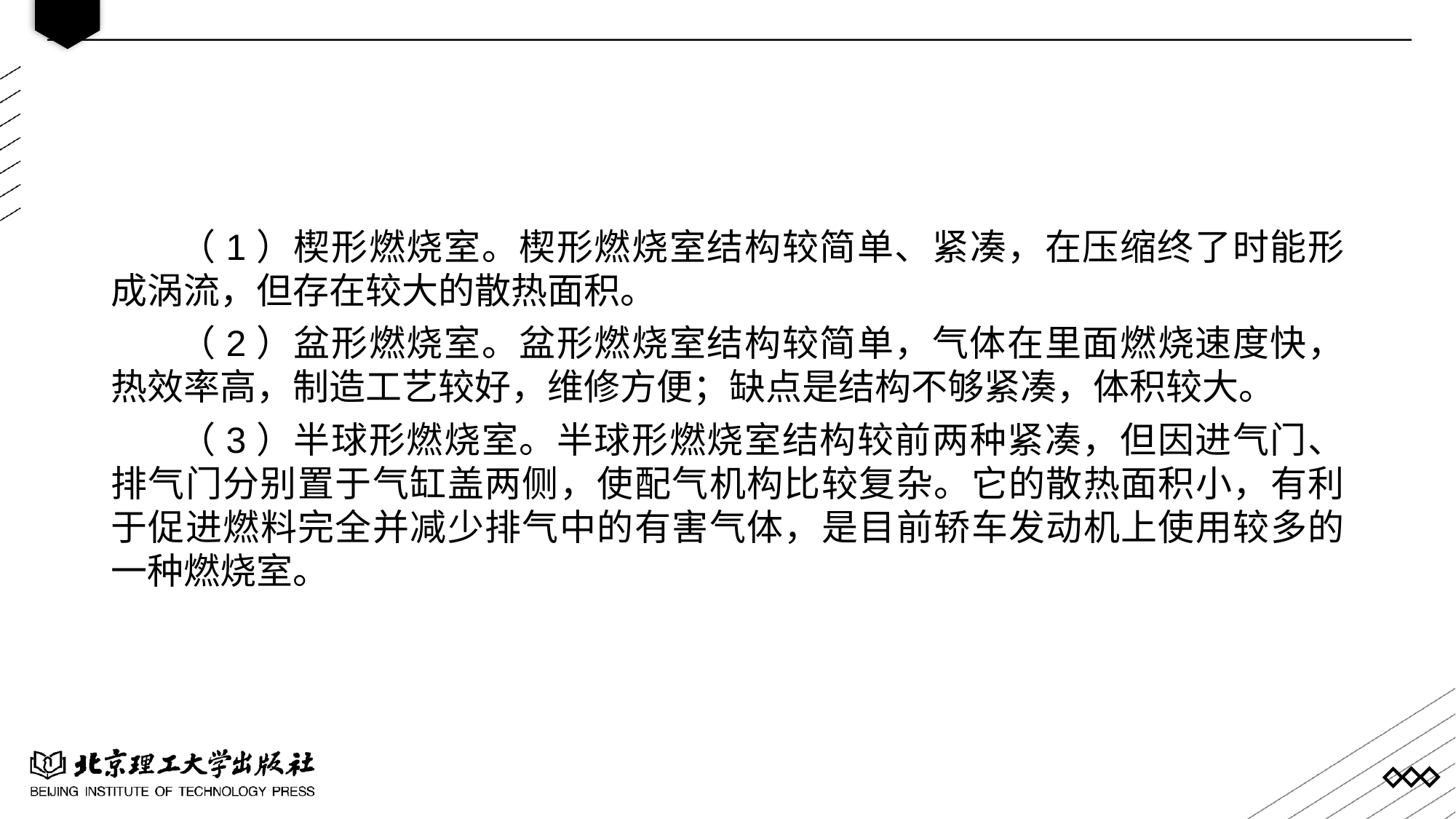

（1）楔形燃烧室。楔形燃烧室结构较简单、紧凑，在压缩终了时能形成涡流，但存在较大的散热面积。
（2）盆形燃烧室。盆形燃烧室结构较简单，气体在里面燃烧速度快，热效率高，制造工艺较好，维修方便；缺点是结构不够紧凑，体积较大。
（3）半球形燃烧室。半球形燃烧室结构较前两种紧凑，但因进气门、排气门分别置于气缸盖两侧，使配气机构比较复杂。它的散热面积小，有利于促进燃料完全并减少排气中的有害气体，是目前轿车发动机上使用较多的一种燃烧室。